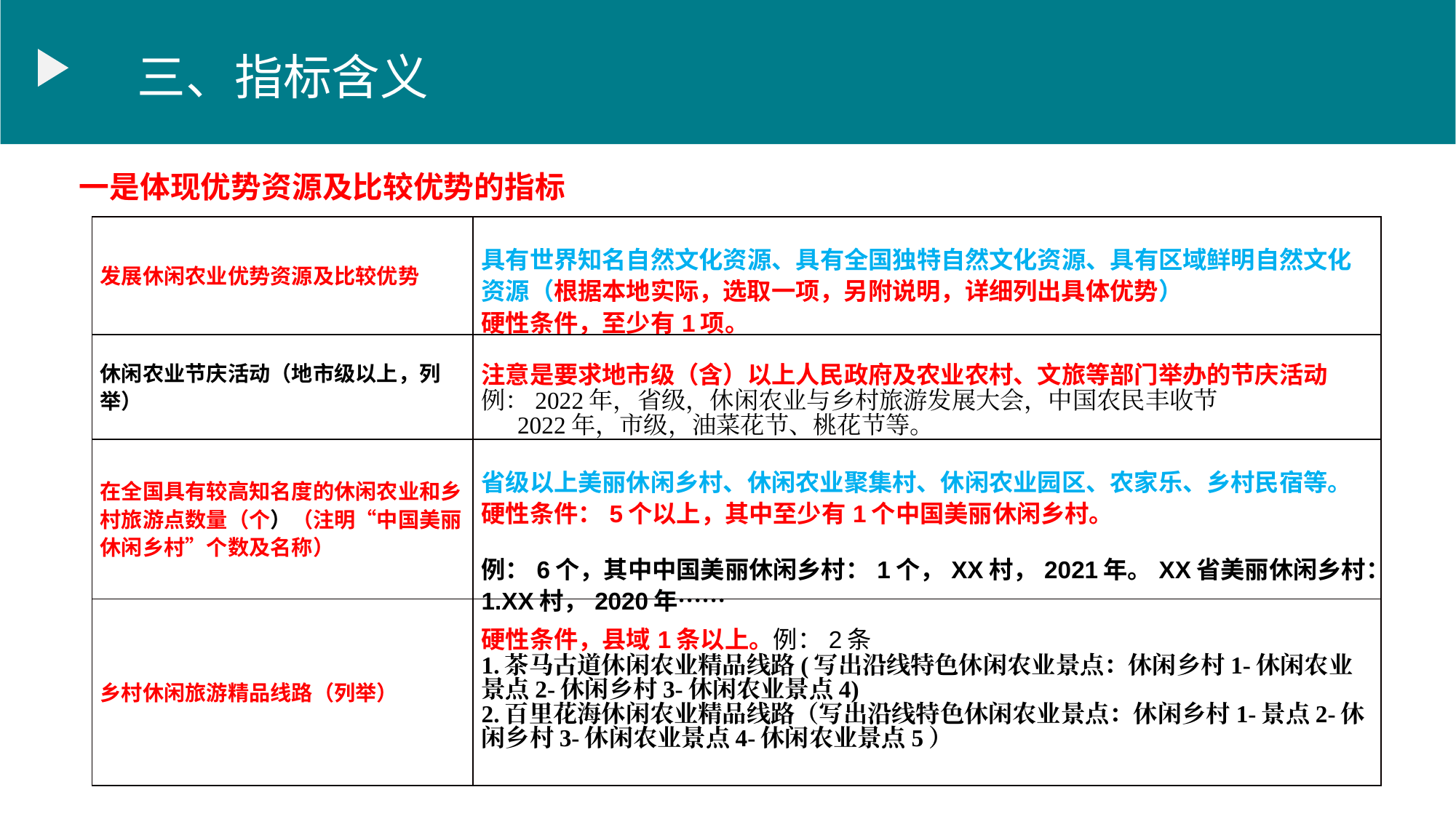

三、指标含义

一是体现优势资源及比较优势的指标

| 发展休闲农业优势资源及比较优势 | 具有世界知名自然文化资源、具有全国独特自然文化资源、具有区域鲜明自然文化资源（根据本地实际，选取一项，另附说明，详细列出具体优势） 硬性条件，至少有1项。 |
| --- | --- |
| 休闲农业节庆活动（地市级以上，列举） | 注意是要求地市级（含）以上人民政府及农业农村、文旅等部门举办的节庆活动 例：2022年，省级，休闲农业与乡村旅游发展大会，中国农民丰收节 2022年，市级，油菜花节、桃花节等。 |
| 在全国具有较高知名度的休闲农业和乡村旅游点数量（个）（注明“中国美丽休闲乡村”个数及名称） | 省级以上美丽休闲乡村、休闲农业聚集村、休闲农业园区、农家乐、乡村民宿等。 硬性条件：5个以上，其中至少有1个中国美丽休闲乡村。 例：6个，其中中国美丽休闲乡村：1个，XX村，2021年。XX省美丽休闲乡村：1.XX村，2020年…… |
| 乡村休闲旅游精品线路（列举） | 硬性条件，县域1条以上。例：2条 1.茶马古道休闲农业精品线路(写出沿线特色休闲农业景点：休闲乡村1-休闲农业景点2-休闲乡村3-休闲农业景点4) 2.百里花海休闲农业精品线路（写出沿线特色休闲农业景点：休闲乡村1-景点2-休闲乡村3-休闲农业景点4-休闲农业景点5） |